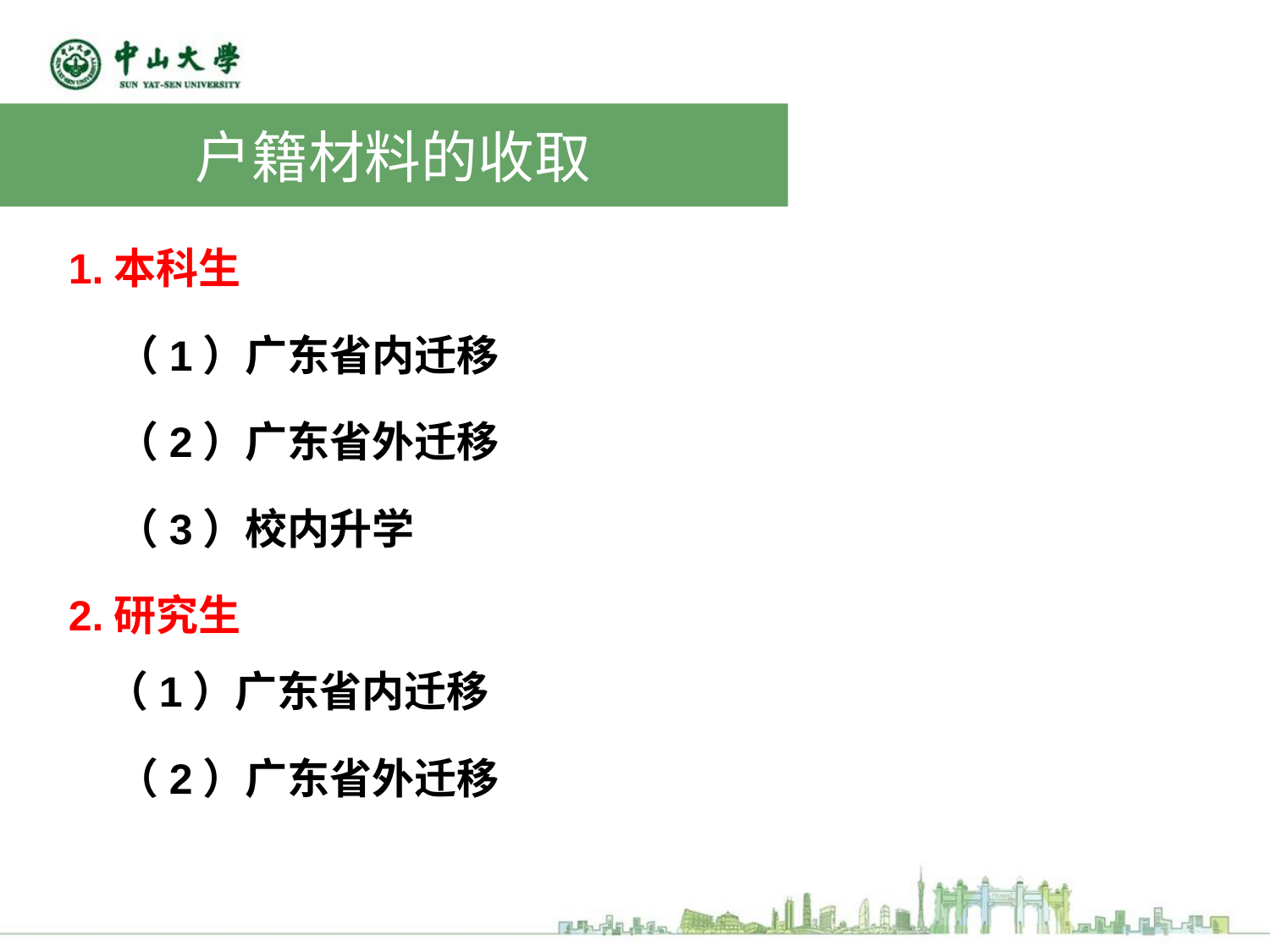

户籍材料的收取
1.本科生
    （1）广东省内迁移
    （2）广东省外迁移
    （3）校内升学
2.研究生
    （1）广东省内迁移
    （2）广东省外迁移